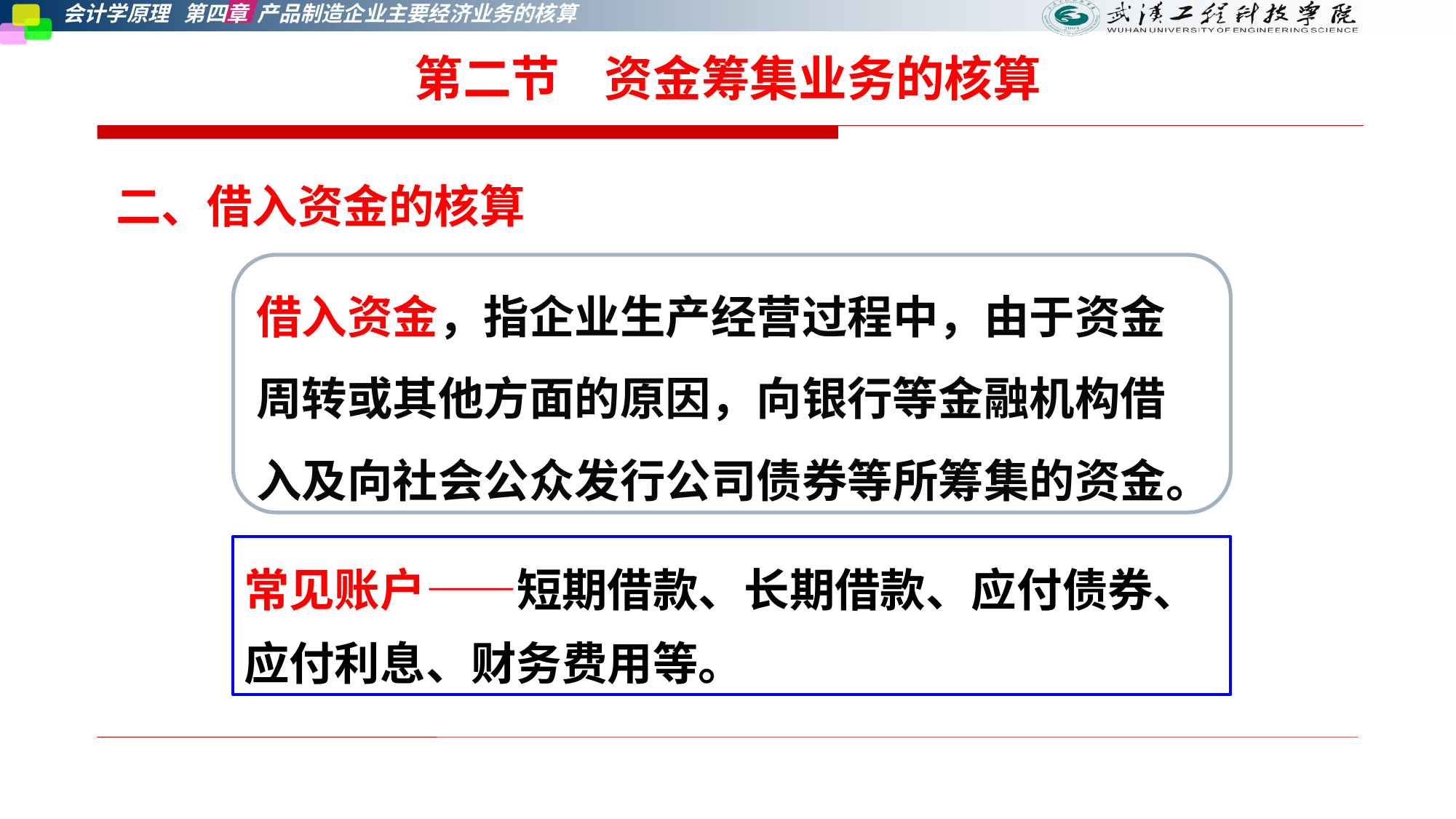

第二节    资金筹集业务的核算
二、借入资金的核算
借入资金，指企业生产经营过程中，由于资金周转或其他方面的原因，向银行等金融机构借入及向社会公众发行公司债券等所筹集的资金。
常见账户——短期借款、长期借款、应付债券、应付利息、财务费用等。